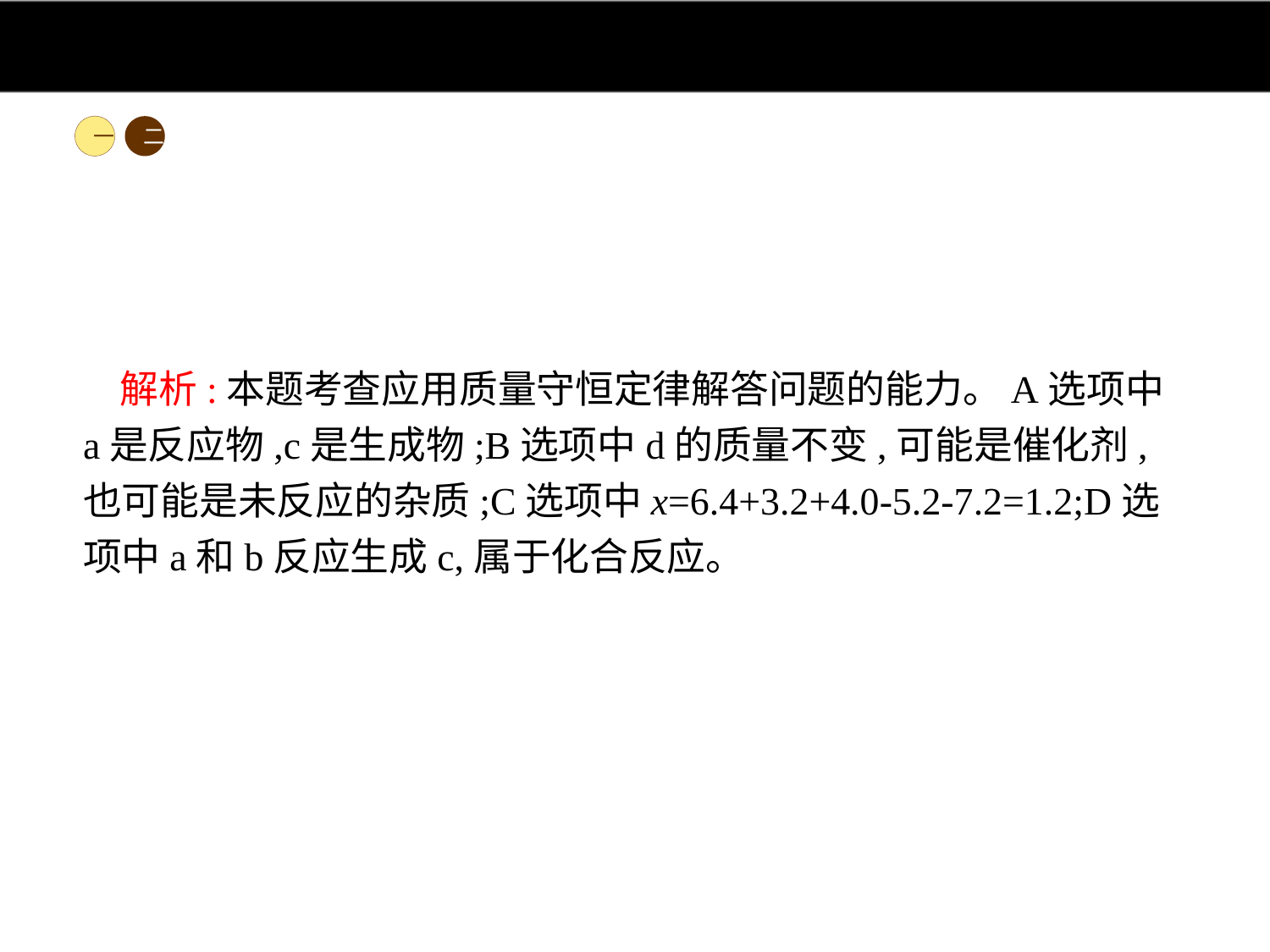

一
二
解析:本题考查应用质量守恒定律解答问题的能力。A选项中a是反应物,c是生成物;B选项中d的质量不变,可能是催化剂,也可能是未反应的杂质;C选项中x=6.4+3.2+4.0-5.2-7.2=1.2;D选项中a和b反应生成c,属于化合反应。
答案:D